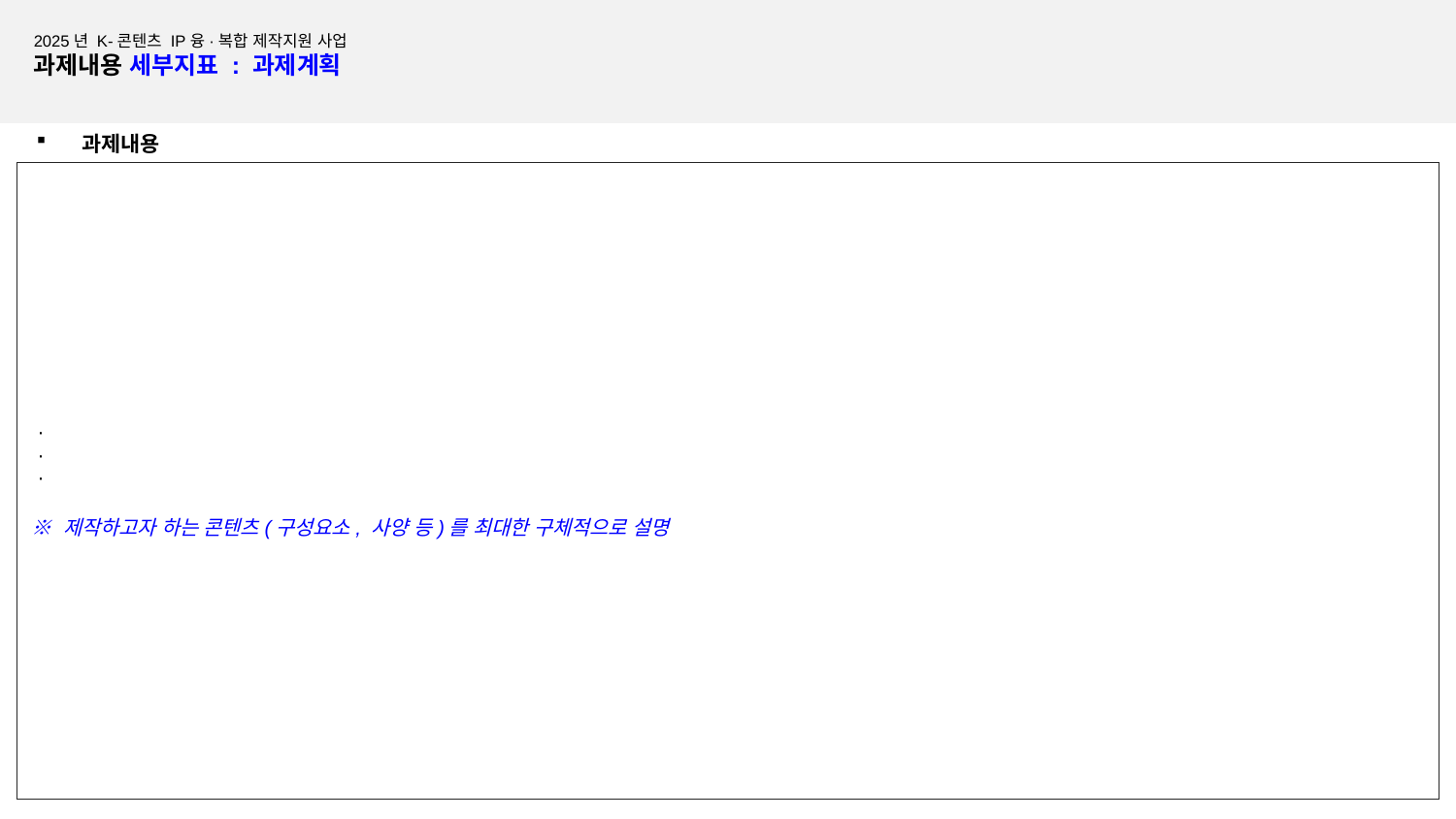

2025년 K-콘텐츠 IP융·복합 제작지원 사업
과제내용 세부지표 : 과제계획
과제내용
| · · · ※ 제작하고자 하는 콘텐츠(구성요소, 사양 등)를 최대한 구체적으로 설명 |
| --- |